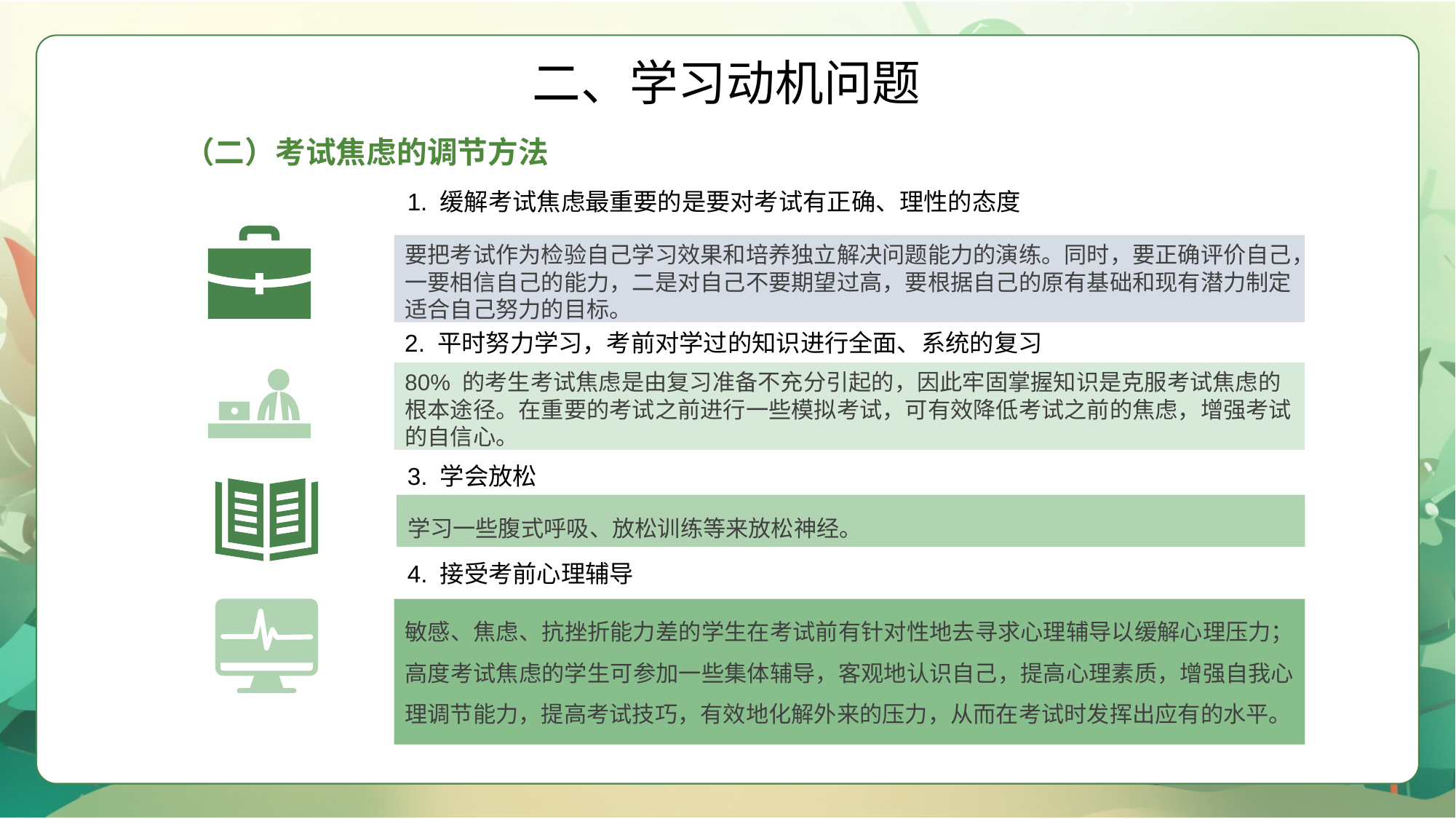

二、学习动机问题
（二）考试焦虑的调节方法
1. 缓解考试焦虑最重要的是要对考试有正确、理性的态度

要把考试作为检验自己学习效果和培养独立解决问题能力的演练。同时，要正确评价自己，一要相信自己的能力，二是对自己不要期望过高，要根据自己的原有基础和现有潜力制定适合自己努力的目标。
2. 平时努力学习，考前对学过的知识进行全面、系统的复习
80% 的考生考试焦虑是由复习准备不充分引起的，因此牢固掌握知识是克服考试焦虑的根本途径。在重要的考试之前进行一些模拟考试，可有效降低考试之前的焦虑，增强考试的自信心。

3. 学会放松

学习一些腹式呼吸、放松训练等来放松神经。
4. 接受考前心理辅导

敏感、焦虑、抗挫折能力差的学生在考试前有针对性地去寻求心理辅导以缓解心理压力；高度考试焦虑的学生可参加一些集体辅导，客观地认识自己，提高心理素质，增强自我心理调节能力，提高考试技巧，有效地化解外来的压力，从而在考试时发挥出应有的水平。